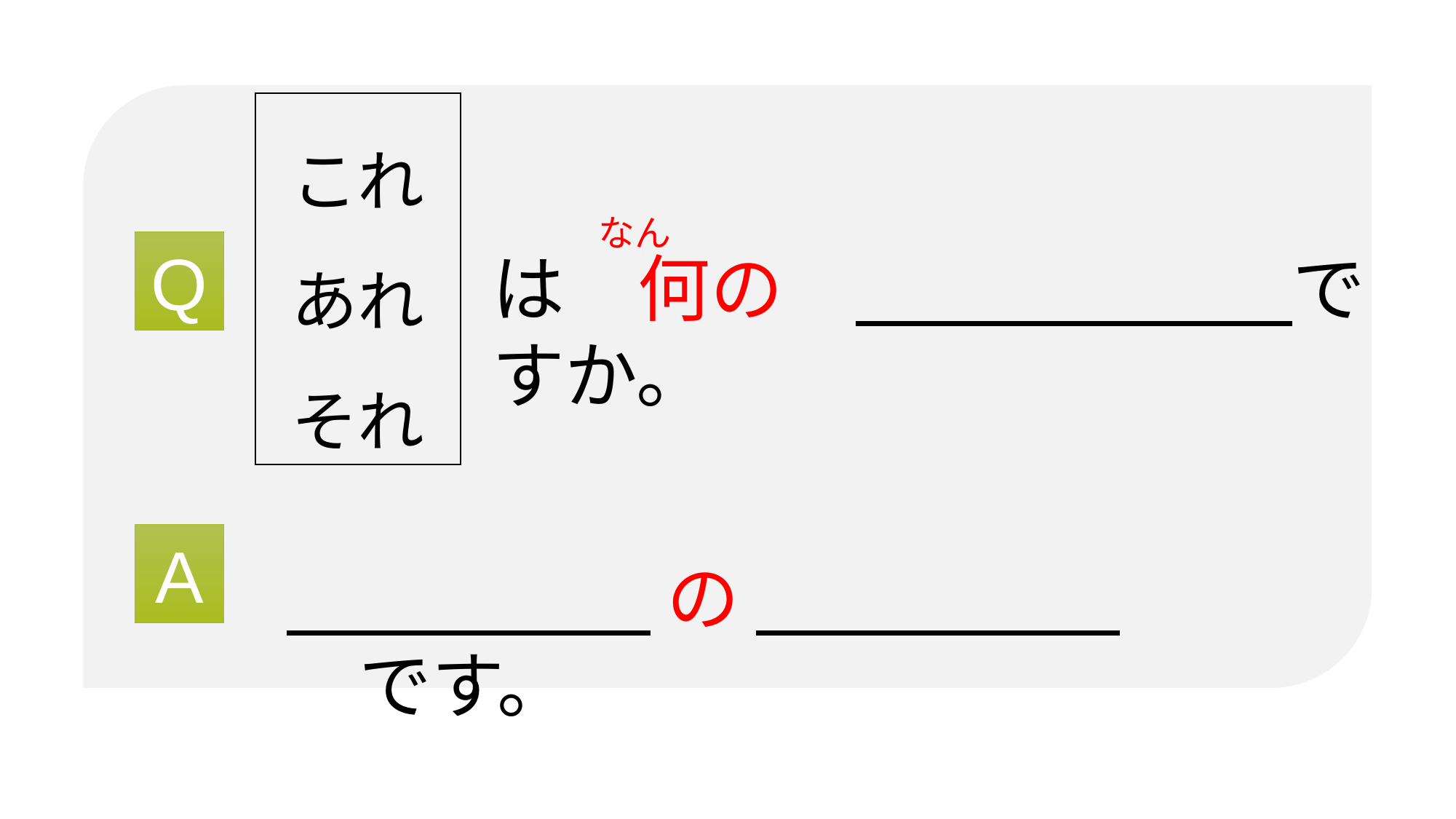

これ
あれ
それ
なん
Q
は　何の　　　　　　　ですか。
A
　　　　　 の 　　　　　　です。